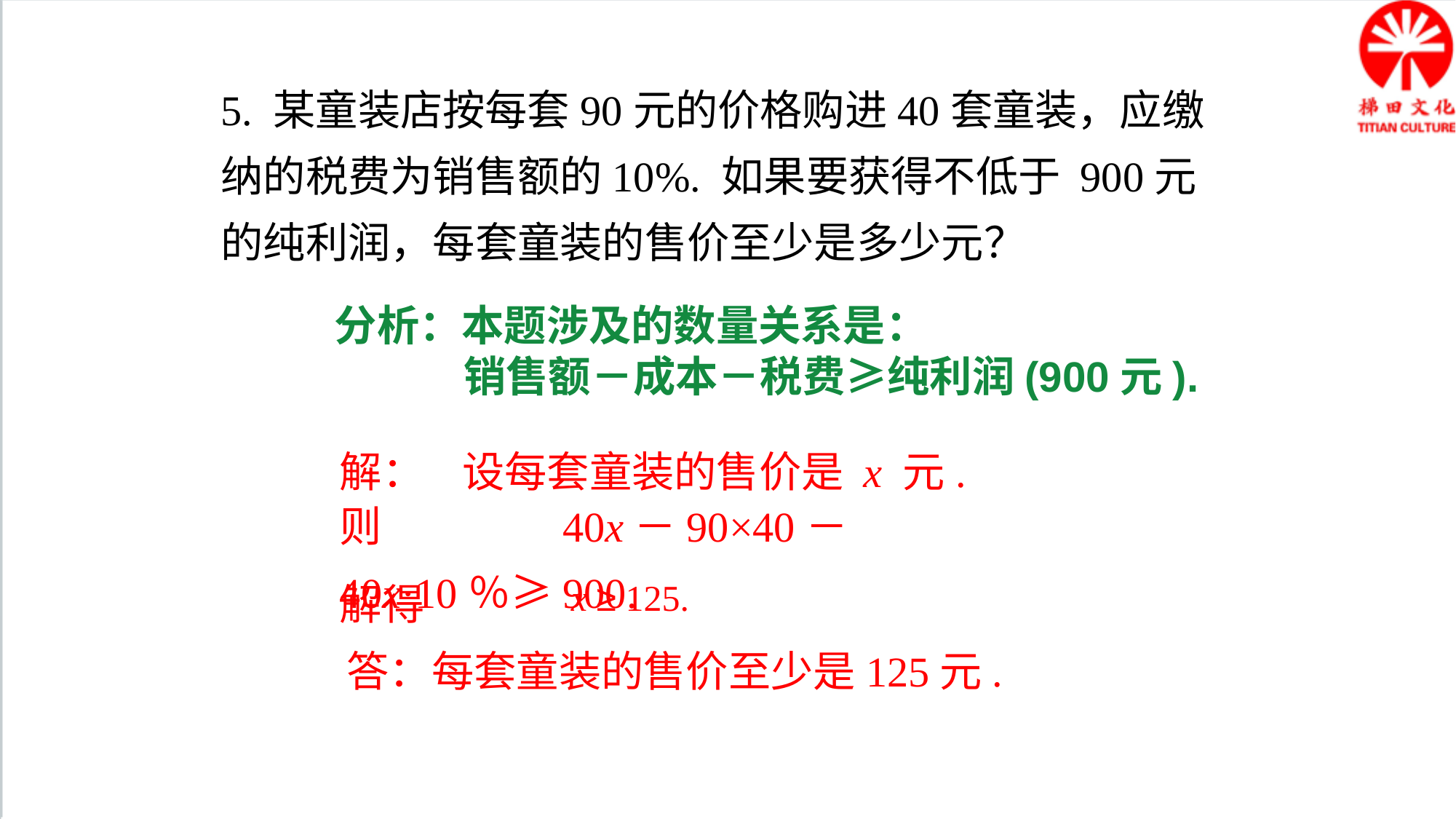

5. 某童装店按每套90元的价格购进40套童装，应缴纳的税费为销售额的10%. 如果要获得不低于 900元的纯利润，每套童装的售价至少是多少元？
分析：本题涉及的数量关系是：
 	 销售额－成本－税费≥纯利润(900元).
解：    设每套童装的售价是 x 元.
则                  40x－90×40－40x·10％≥900.
解得
x ≥ 125.
 答：每套童装的售价至少是125元.